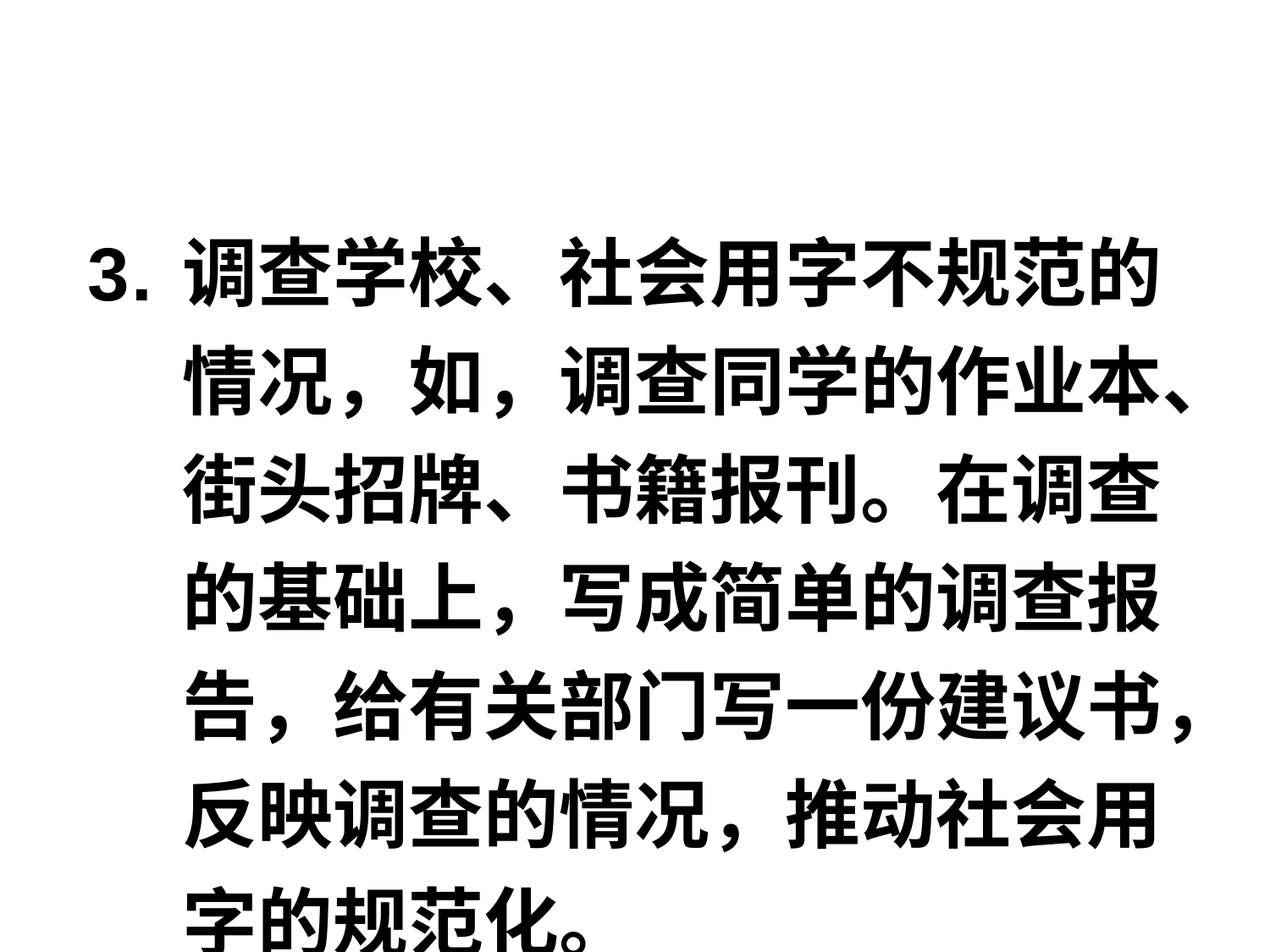

调查学校、社会用字不规范的情况，如，调查同学的作业本、街头招牌、书籍报刊。在调查的基础上，写成简单的调查报告，给有关部门写一份建议书，反映调查的情况，推动社会用字的规范化。